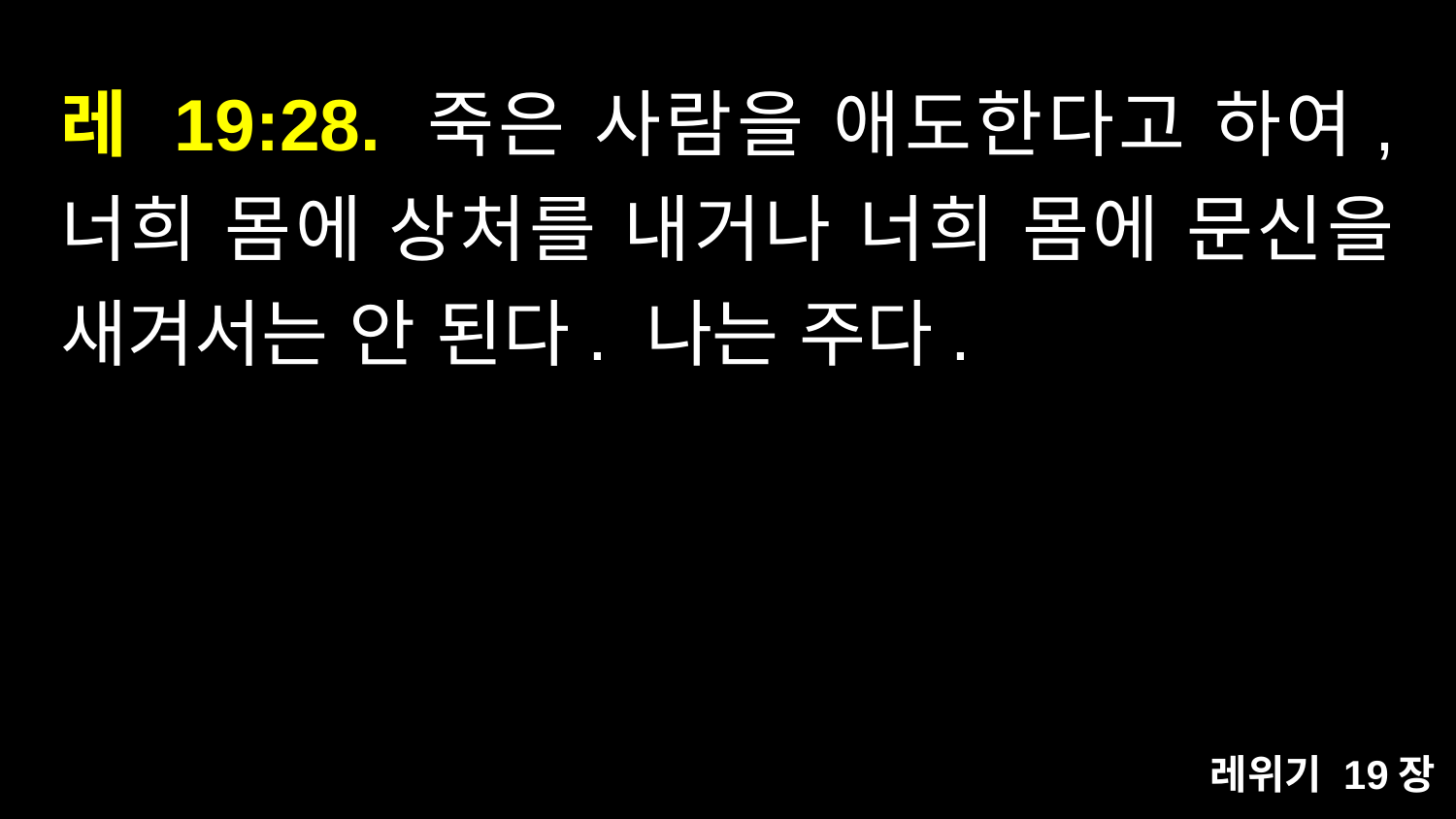

# 레 19:28. 죽은 사람을 애도한다고 하여, 너희 몸에 상처를 내거나 너희 몸에 문신을 새겨서는 안 된다. 나는 주다.
레위기 19장